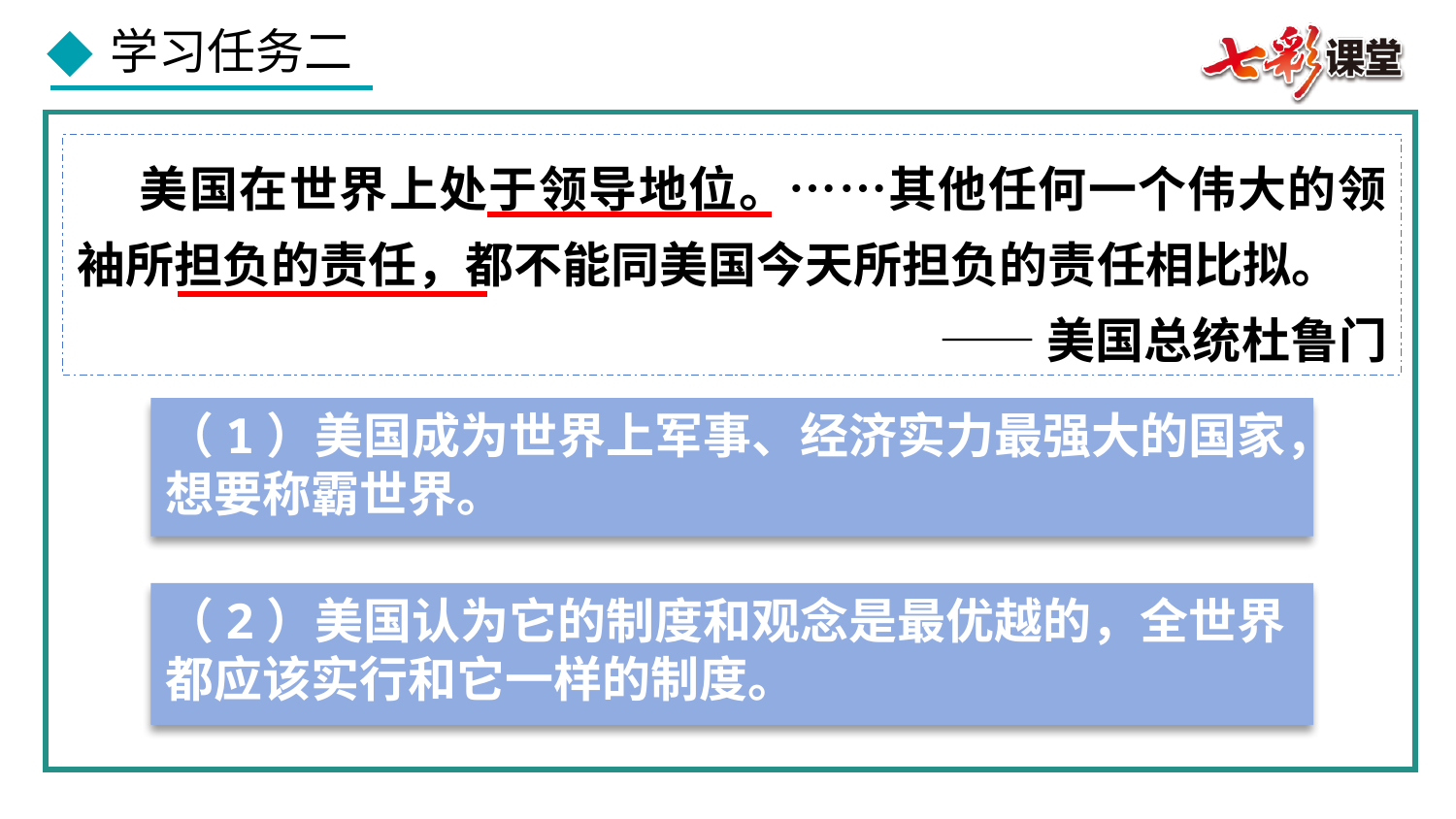

美国在世界上处于领导地位。……其他任何一个伟大的领袖所担负的责任，都不能同美国今天所担负的责任相比拟。
——美国总统杜鲁门
（1）美国成为世界上军事、经济实力最强大的国家，想要称霸世界。
（2）美国认为它的制度和观念是最优越的，全世界都应该实行和它一样的制度。